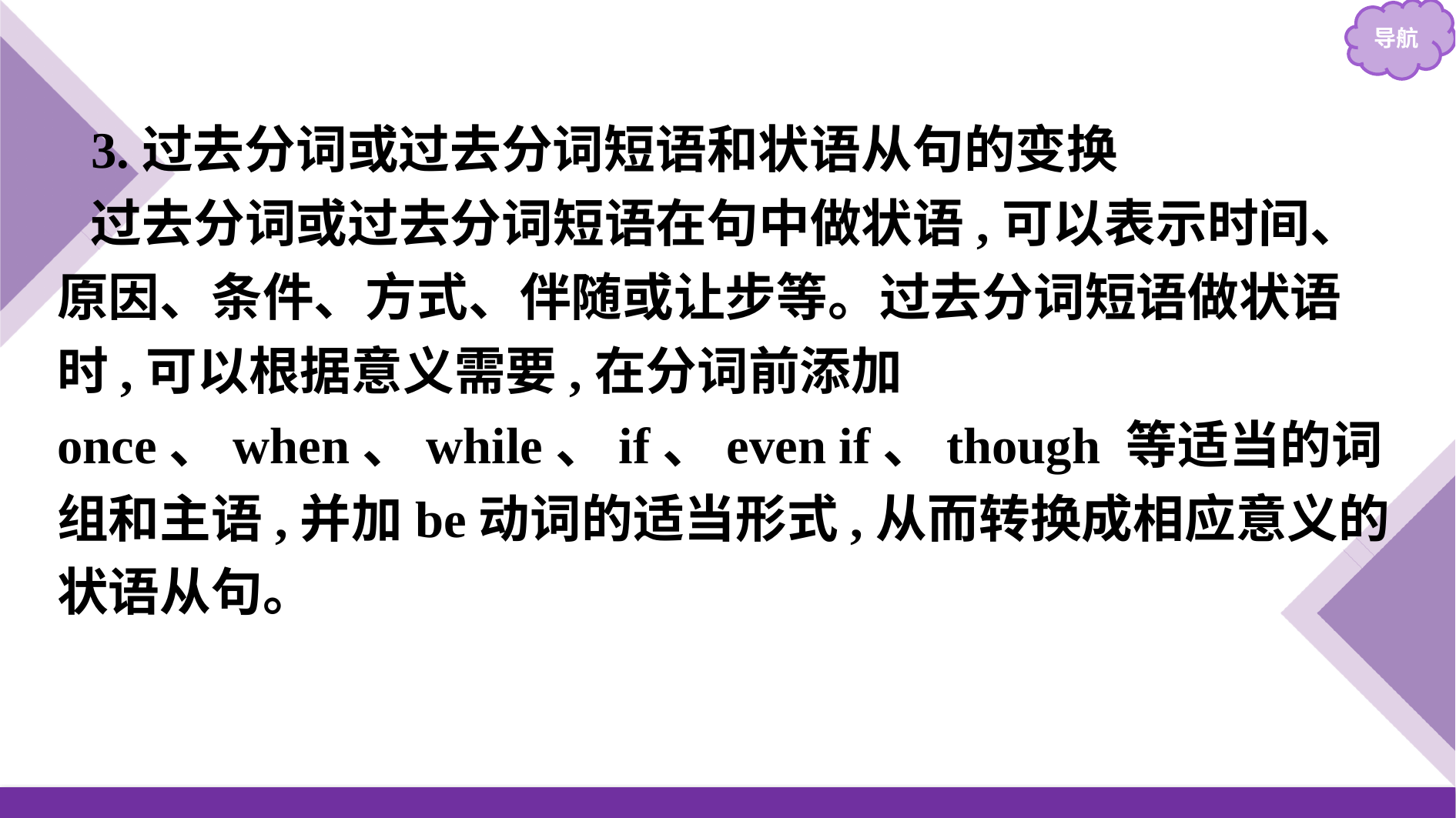

3.过去分词或过去分词短语和状语从句的变换
过去分词或过去分词短语在句中做状语,可以表示时间、原因、条件、方式、伴随或让步等。过去分词短语做状语时,可以根据意义需要,在分词前添加once、when、while、if、even if、though 等适当的词组和主语,并加be动词的适当形式,从而转换成相应意义的状语从句。